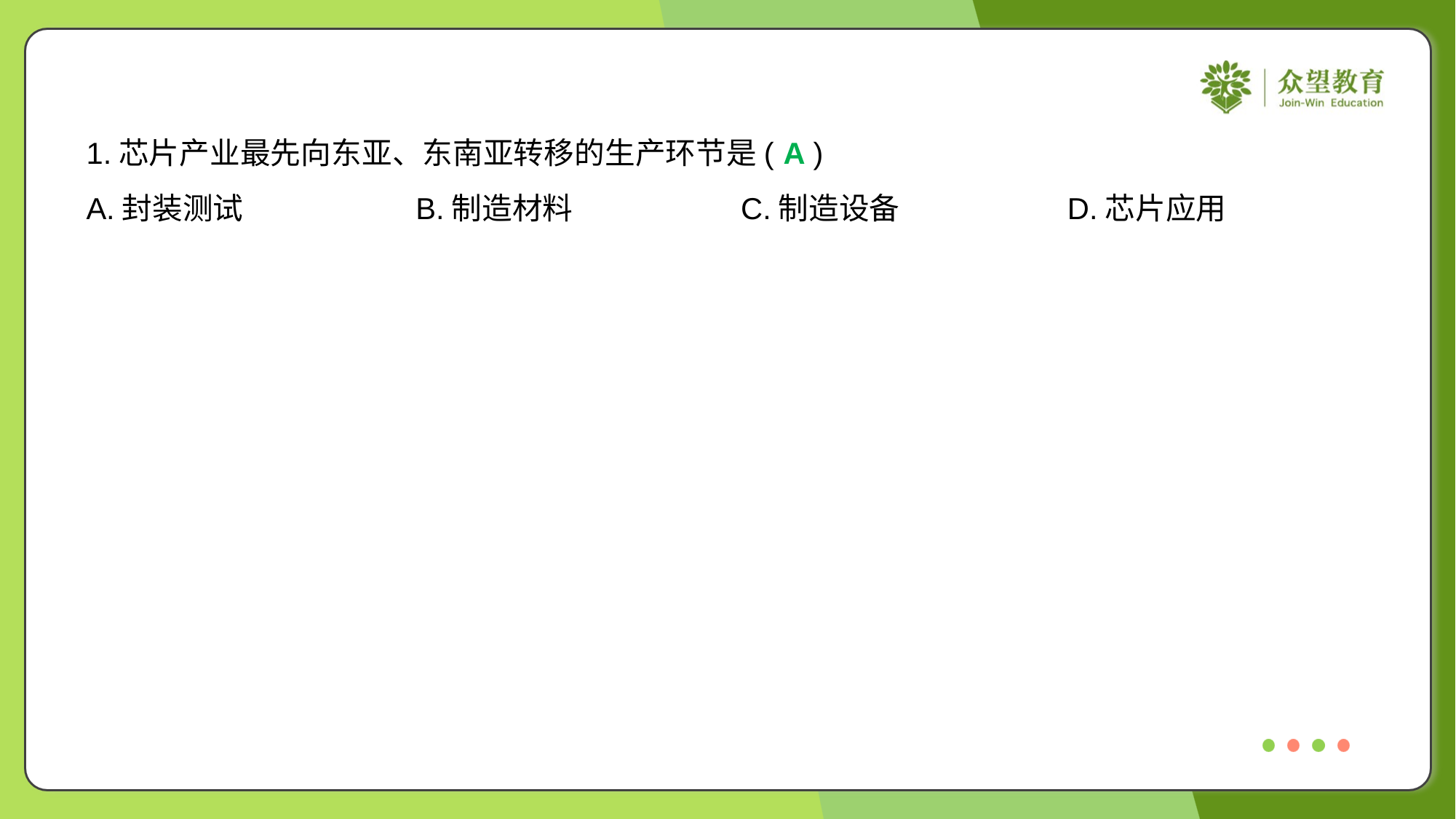

1.芯片产业最先向东亚、东南亚转移的生产环节是(     )
A
A.封装测试	B.制造材料	C.制造设备	D.芯片应用